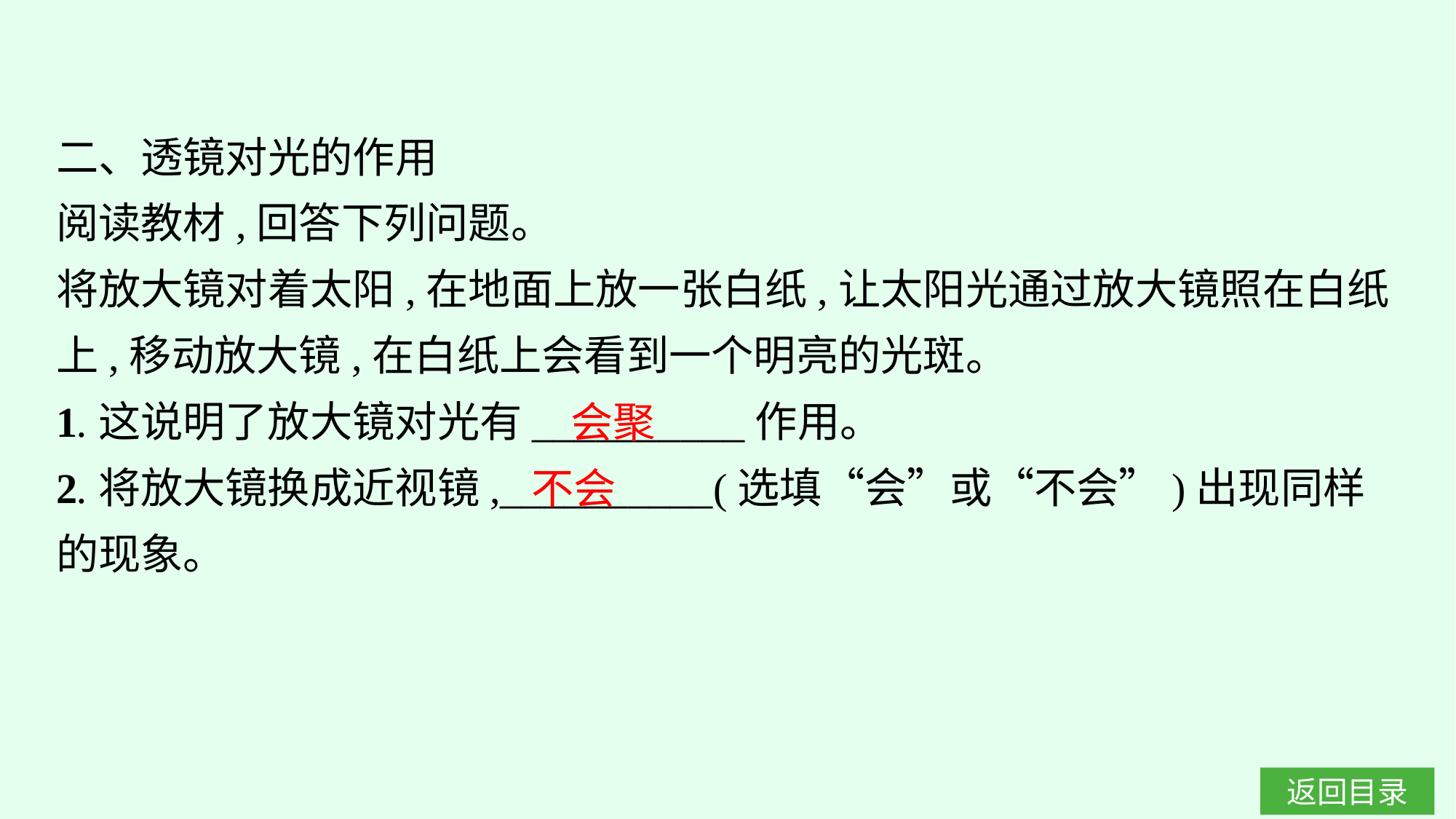

二、透镜对光的作用
阅读教材,回答下列问题。
将放大镜对着太阳,在地面上放一张白纸,让太阳光通过放大镜照在白纸上,移动放大镜,在白纸上会看到一个明亮的光斑。
1.这说明了放大镜对光有__________作用。
2.将放大镜换成近视镜,__________(选填“会”或“不会”)出现同样的现象。
会聚
不会